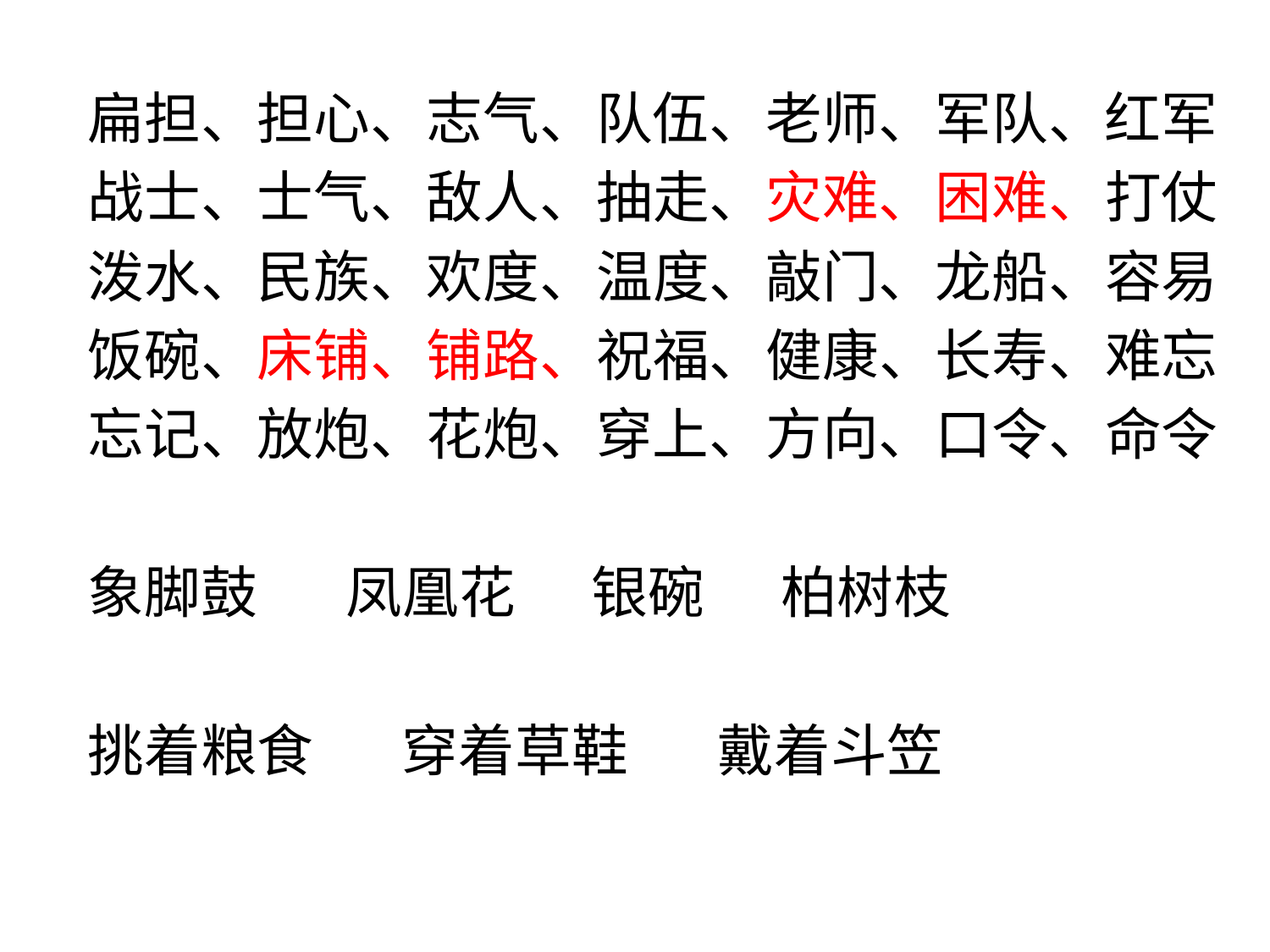

扁担、担心、志气、队伍、老师、军队、红军
战士、士气、敌人、抽走、灾难、困难、打仗
泼水、民族、欢度、温度、敲门、龙船、容易
饭碗、床铺、铺路、祝福、健康、长寿、难忘
忘记、放炮、花炮、穿上、方向、口令、命令

象脚鼓       凤凰花      银碗      柏树枝

挑着粮食       穿着草鞋       戴着斗笠